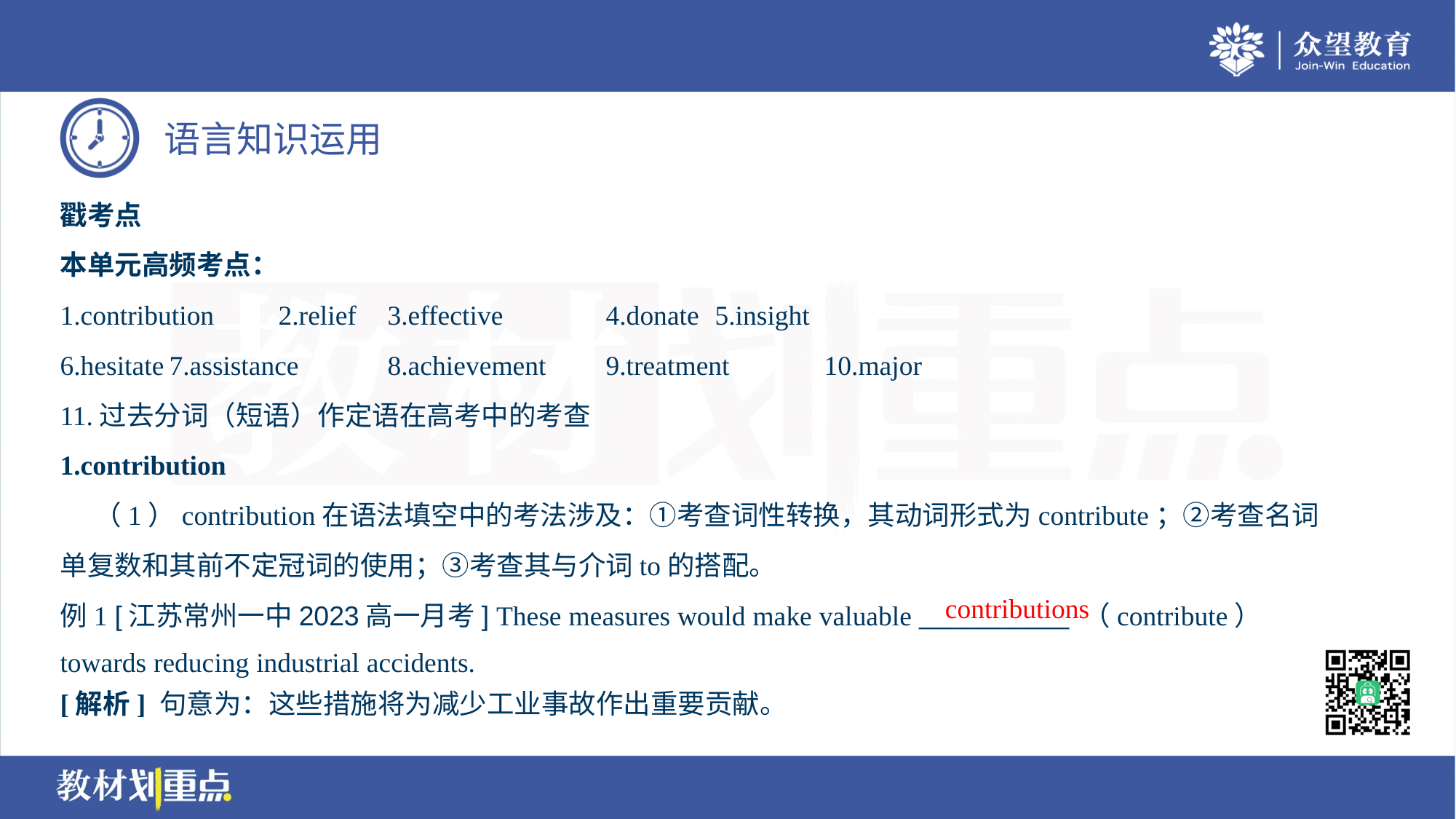

戳考点
本单元高频考点：
1.contribution	2.relief	3.effective	4.donate	5.insight
6.hesitate	7.assistance	8.achievement	9.treatment	10.major
11.过去分词（短语）作定语在高考中的考查
1.contribution
    （1）contribution在语法填空中的考法涉及：①考查词性转换，其动词形式为contribute；②考查名词
单复数和其前不定冠词的使用；③考查其与介词to的搭配。
例1 [江苏常州一中2023高一月考] These measures would make valuable ____________ （contribute）
towards reducing industrial accidents.
contributions
[解析] 句意为：这些措施将为减少工业事故作出重要贡献。